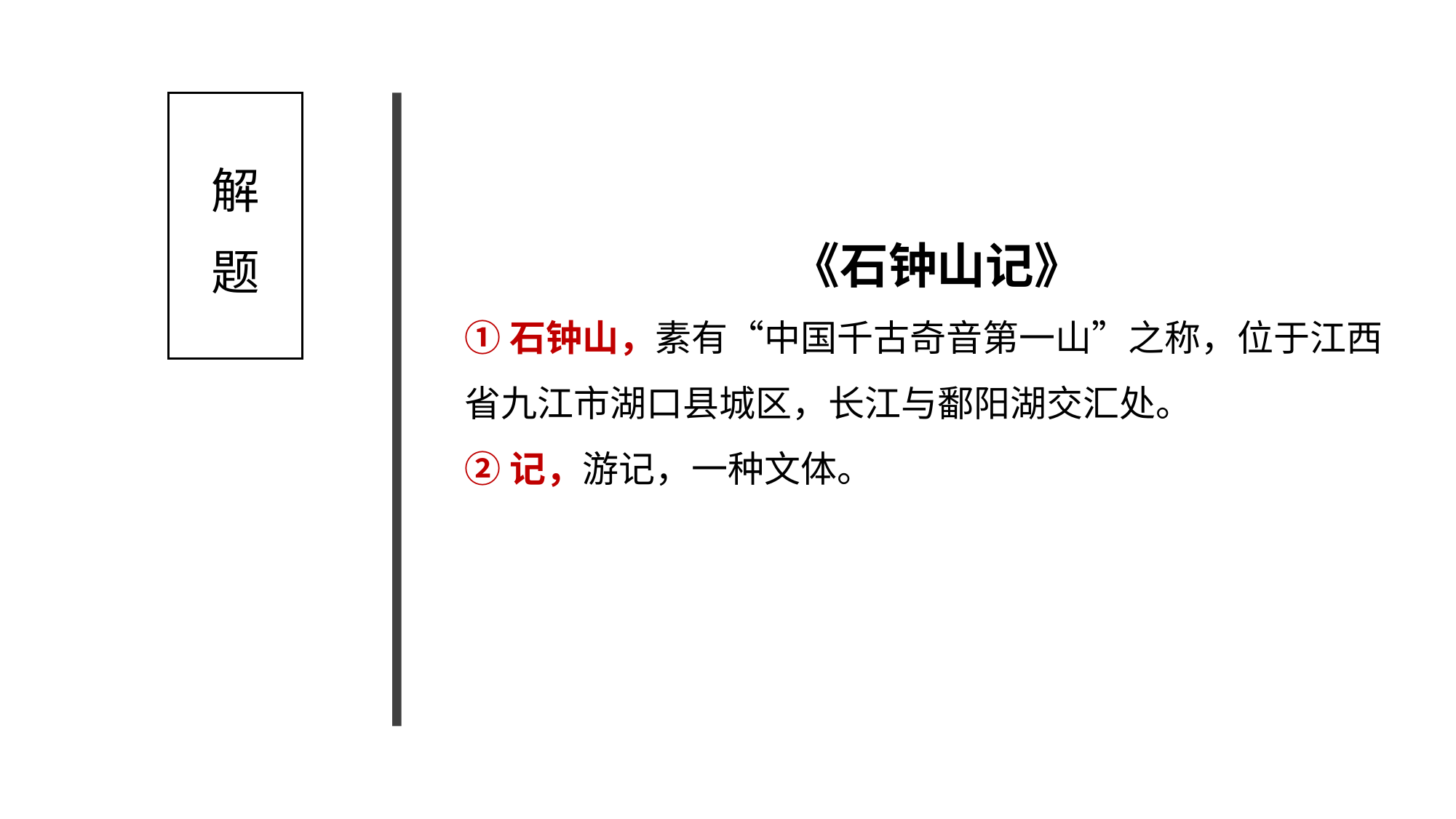

解题
《石钟山记》
①石钟山，素有“中国千古奇音第一山”之称，位于江西省九江市湖口县城区，长江与鄱阳湖交汇处。
②记，游记，一种文体。